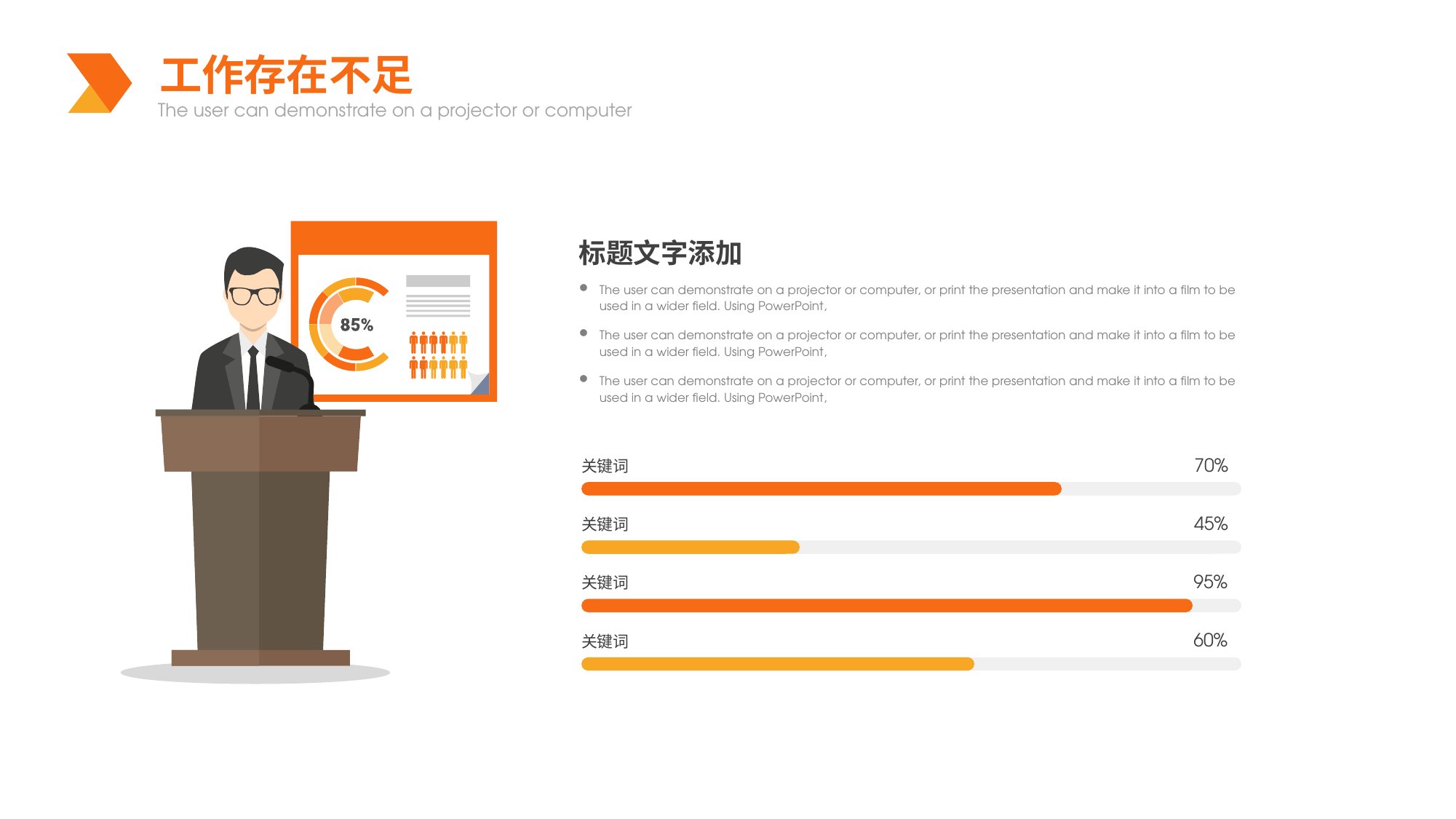

工作存在不足
The user can demonstrate on a projector or computer

标题文字添加
The user can demonstrate on a projector or computer, or print the presentation and make it into a film to be used in a wider field. Using PowerPoint,
The user can demonstrate on a projector or computer, or print the presentation and make it into a film to be used in a wider field. Using PowerPoint,
The user can demonstrate on a projector or computer, or print the presentation and make it into a film to be used in a wider field. Using PowerPoint,
关键词
70%

关键词
45%

关键词
95%

关键词
60%